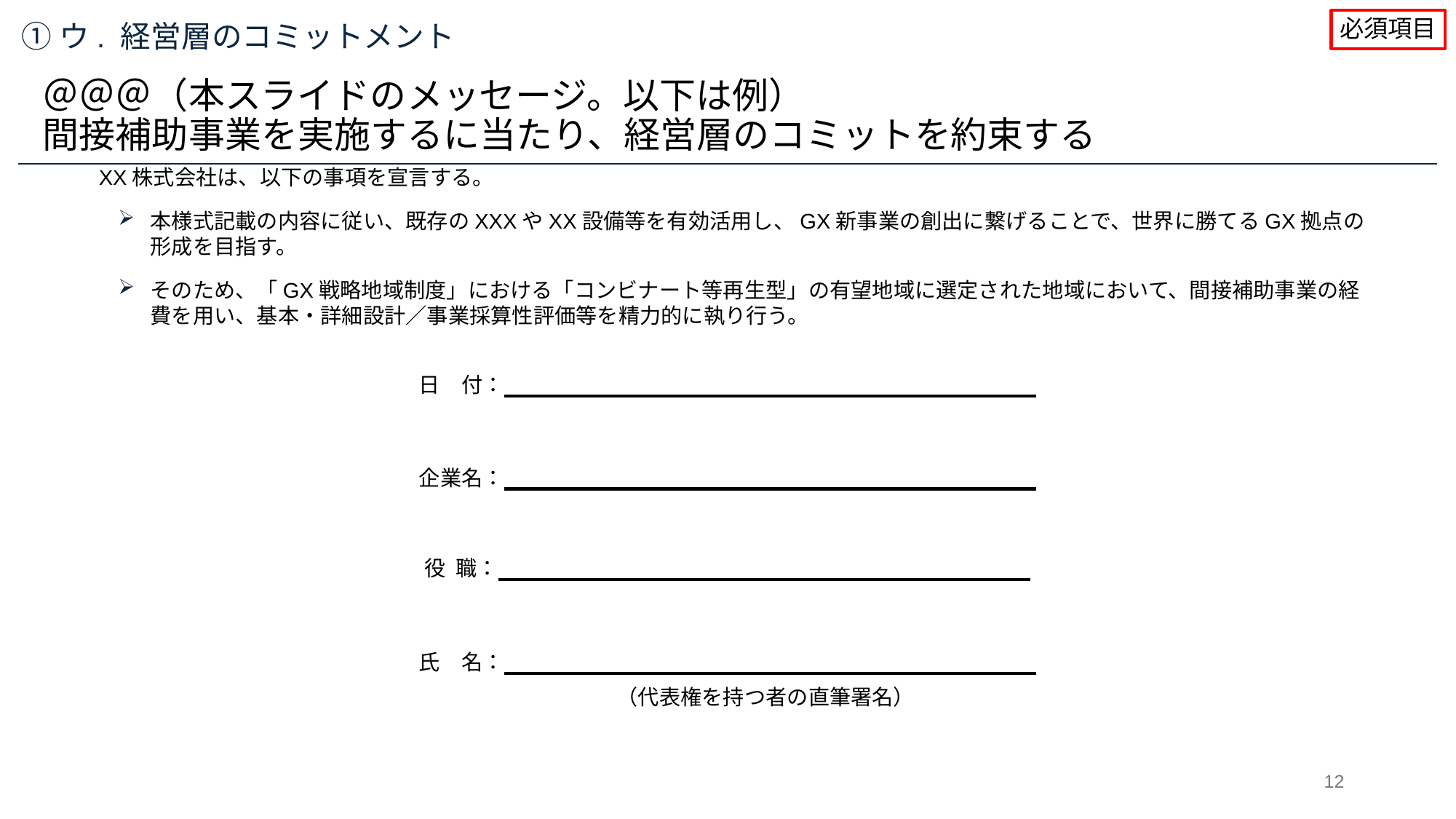

必須項目
①ウ. 経営層のコミットメント
＠＠＠（本スライドのメッセージ。以下は例）
間接補助事業を実施するに当たり、経営層のコミットを約束する
XX株式会社は、以下の事項を宣言する。
本様式記載の内容に従い、既存のXXXやXX設備等を有効活用し、GX新事業の創出に繋げることで、世界に勝てるGX拠点の形成を目指す。
そのため、「GX戦略地域制度」における「コンビナート等再生型」の有望地域に選定された地域において、間接補助事業の経費を用い、基本・詳細設計／事業採算性評価等を精力的に執り行う。
日　付：
企業名：
役  職：
氏　名：
（代表権を持つ者の直筆署名）
12